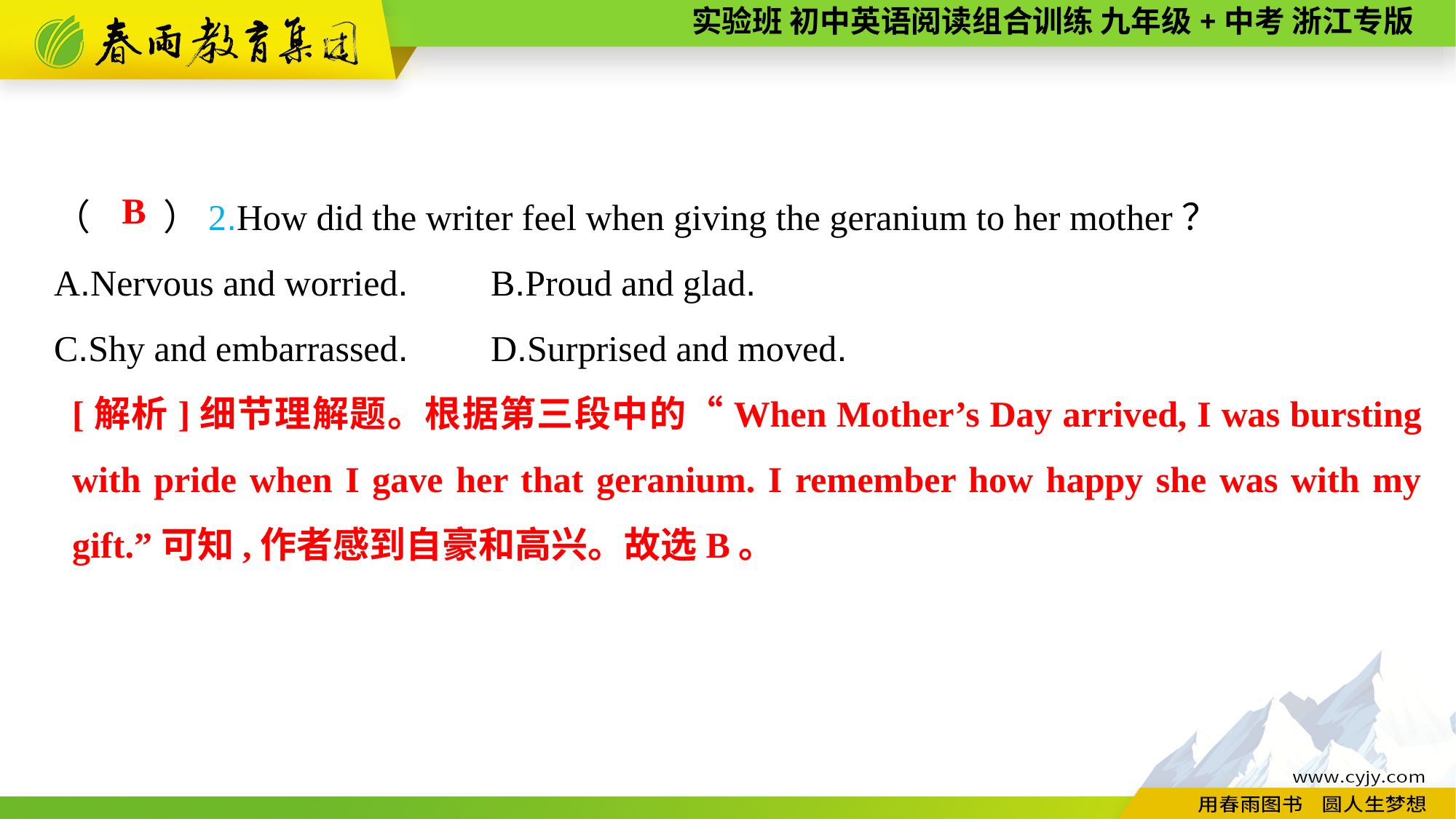

（　　）2.How did the writer feel when giving the geranium to her mother？
A.Nervous and worried.	B.Proud and glad.
C.Shy and embarrassed.	D.Surprised and moved.
B
[解析]细节理解题。根据第三段中的“When Mother’s Day arrived, I was bursting with pride when I gave her that geranium. I remember how happy she was with my gift.”可知,作者感到自豪和高兴。故选B。